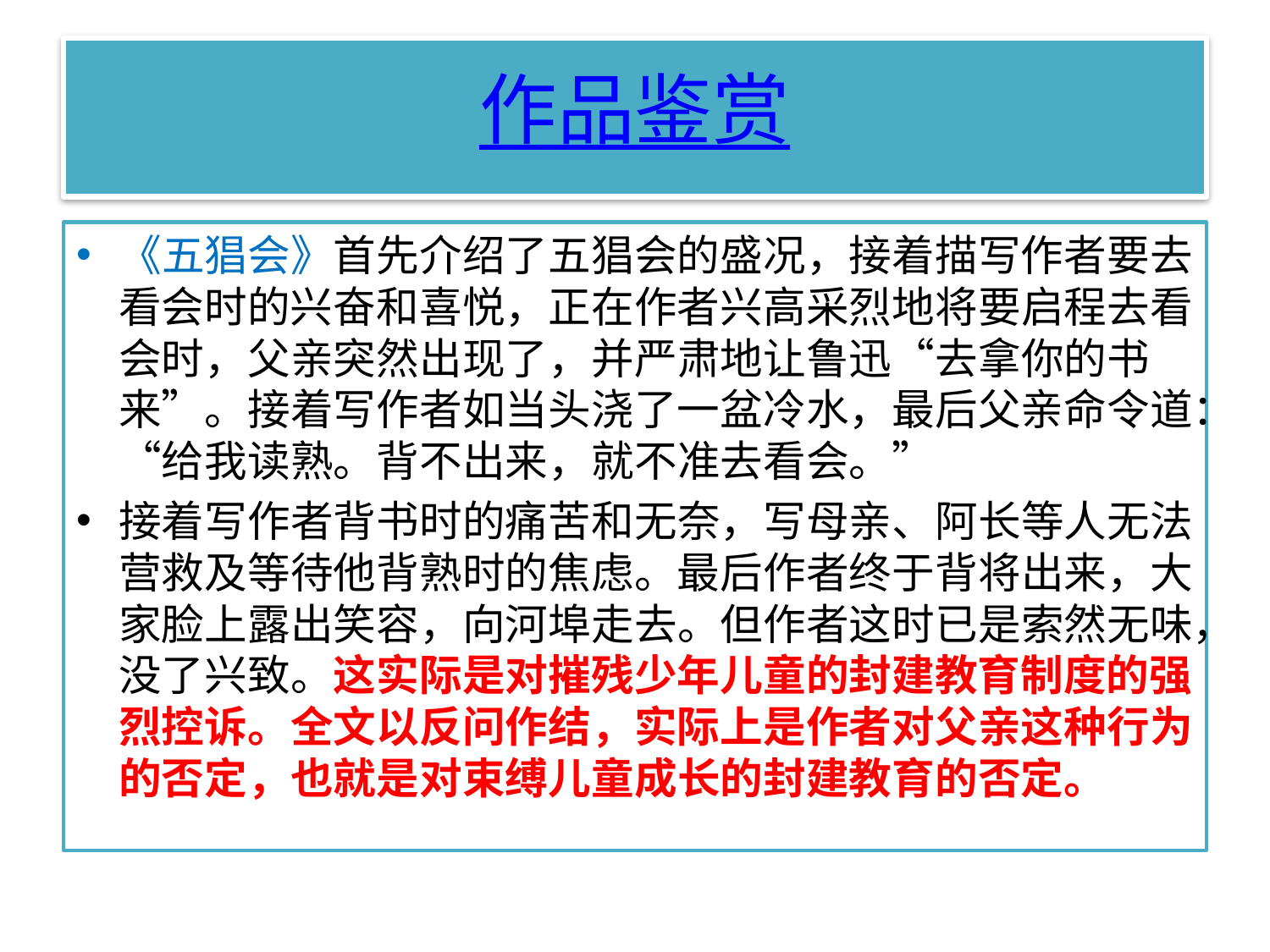

# 作品鉴赏
《五猖会》首先介绍了五猖会的盛况，接着描写作者要去看会时的兴奋和喜悦，正在作者兴高采烈地将要启程去看会时，父亲突然出现了，并严肃地让鲁迅“去拿你的书来”。接着写作者如当头浇了一盆冷水，最后父亲命令道：“给我读熟。背不出来，就不准去看会。”
接着写作者背书时的痛苦和无奈，写母亲、阿长等人无法营救及等待他背熟时的焦虑。最后作者终于背将出来，大家脸上露出笑容，向河埠走去。但作者这时已是索然无味，没了兴致。这实际是对摧残少年儿童的封建教育制度的强烈控诉。全文以反问作结，实际上是作者对父亲这种行为的否定，也就是对束缚儿童成长的封建教育的否定。